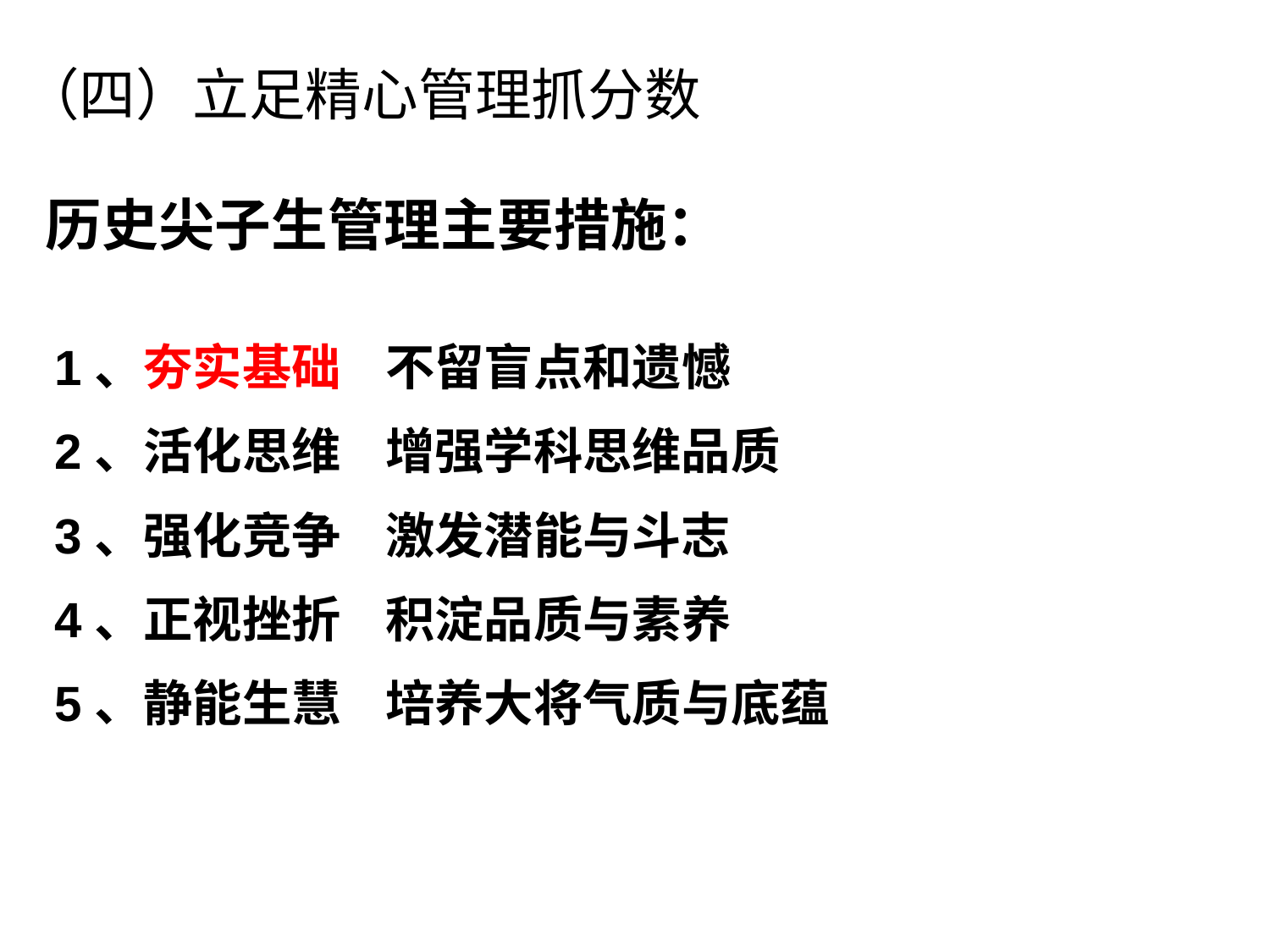

（四）立足精心管理抓分数

历史尖子生管理主要措施：
1、夯实基础    不留盲点和遗憾
2、活化思维    增强学科思维品质
3、强化竞争    激发潜能与斗志
4、正视挫折    积淀品质与素养
5、静能生慧    培养大将气质与底蕴